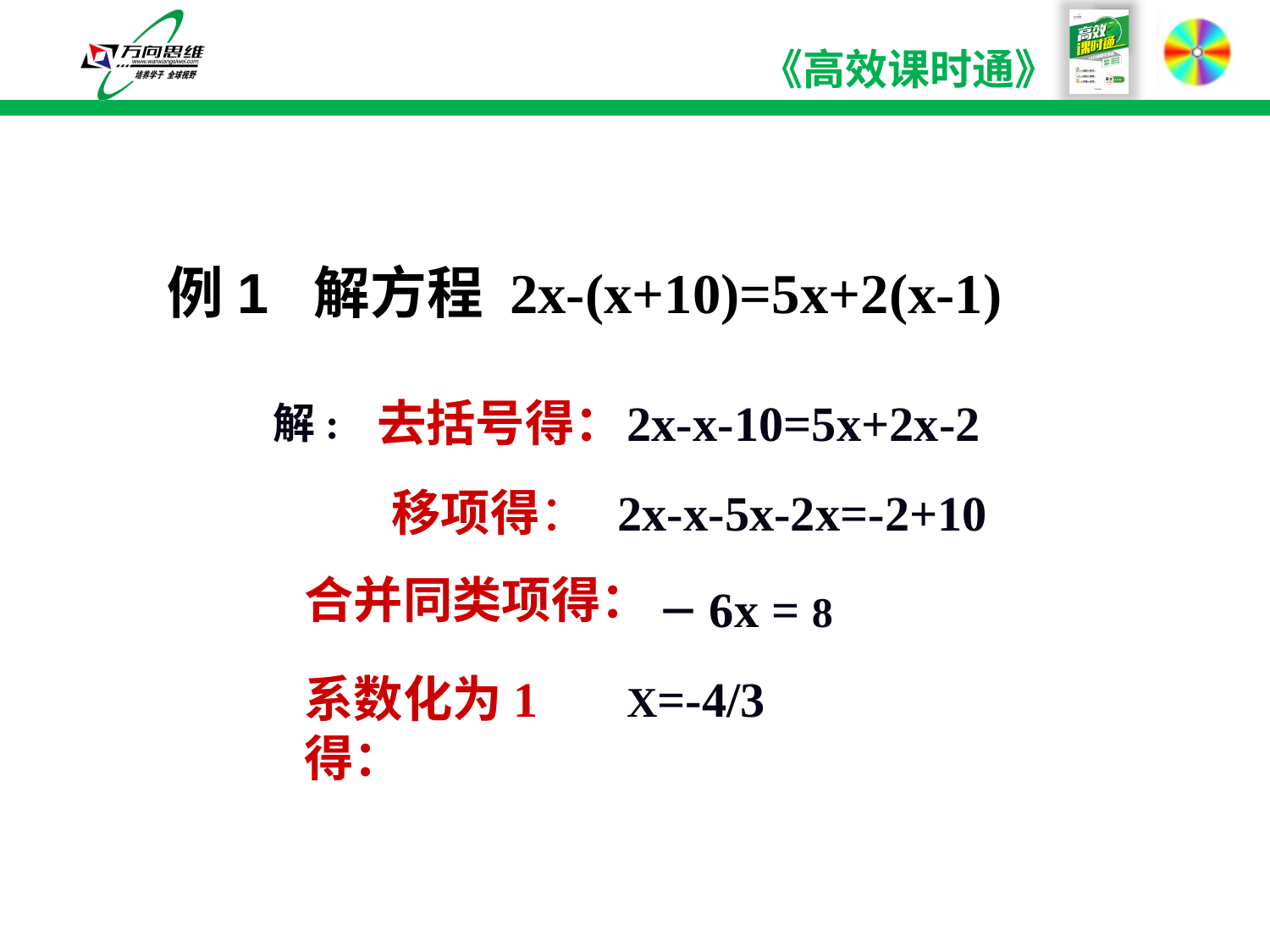

#
例1  解方程 2x-(x+10)=5x+2(x-1)
去括号得：
2x-x-10=5x+2x-2
解:
移项得：
2x-x-5x-2x=-2+10
合并同类项得：
－6x = 8
系数化为1得：
X=-4/3